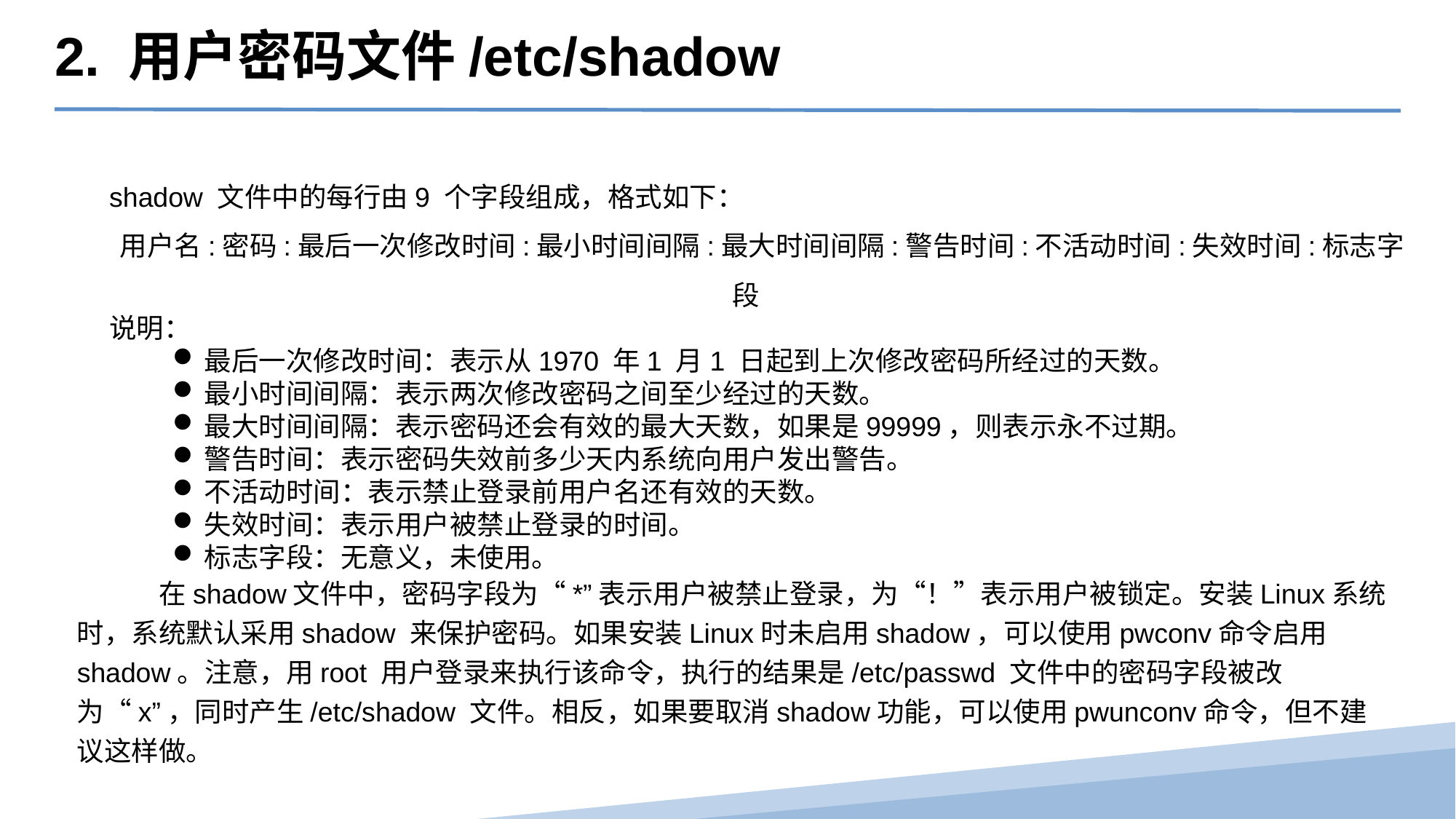

2. 用户密码文件/etc/shadow
shadow 文件中的每行由9 个字段组成，格式如下：
用户名:密码:最后一次修改时间:最小时间间隔:最大时间间隔:警告时间:不活动时间:失效时间:标志字段
说明：
最后一次修改时间：表示从1970 年1 月1 日起到上次修改密码所经过的天数。
最小时间间隔：表示两次修改密码之间至少经过的天数。
最大时间间隔：表示密码还会有效的最大天数，如果是99999，则表示永不过期。
警告时间：表示密码失效前多少天内系统向用户发出警告。
不活动时间：表示禁止登录前用户名还有效的天数。
失效时间：表示用户被禁止登录的时间。
标志字段：无意义，未使用。

       在shadow文件中，密码字段为“*”表示用户被禁止登录，为“！”表示用户被锁定。安装Linux系统时，系统默认采用shadow 来保护密码。如果安装Linux时未启用shadow，可以使用pwconv命令启用shadow。注意，用root 用户登录来执行该命令，执行的结果是/etc/passwd 文件中的密码字段被改为“x”，同时产生/etc/shadow 文件。相反，如果要取消shadow功能，可以使用pwunconv命令，但不建议这样做。